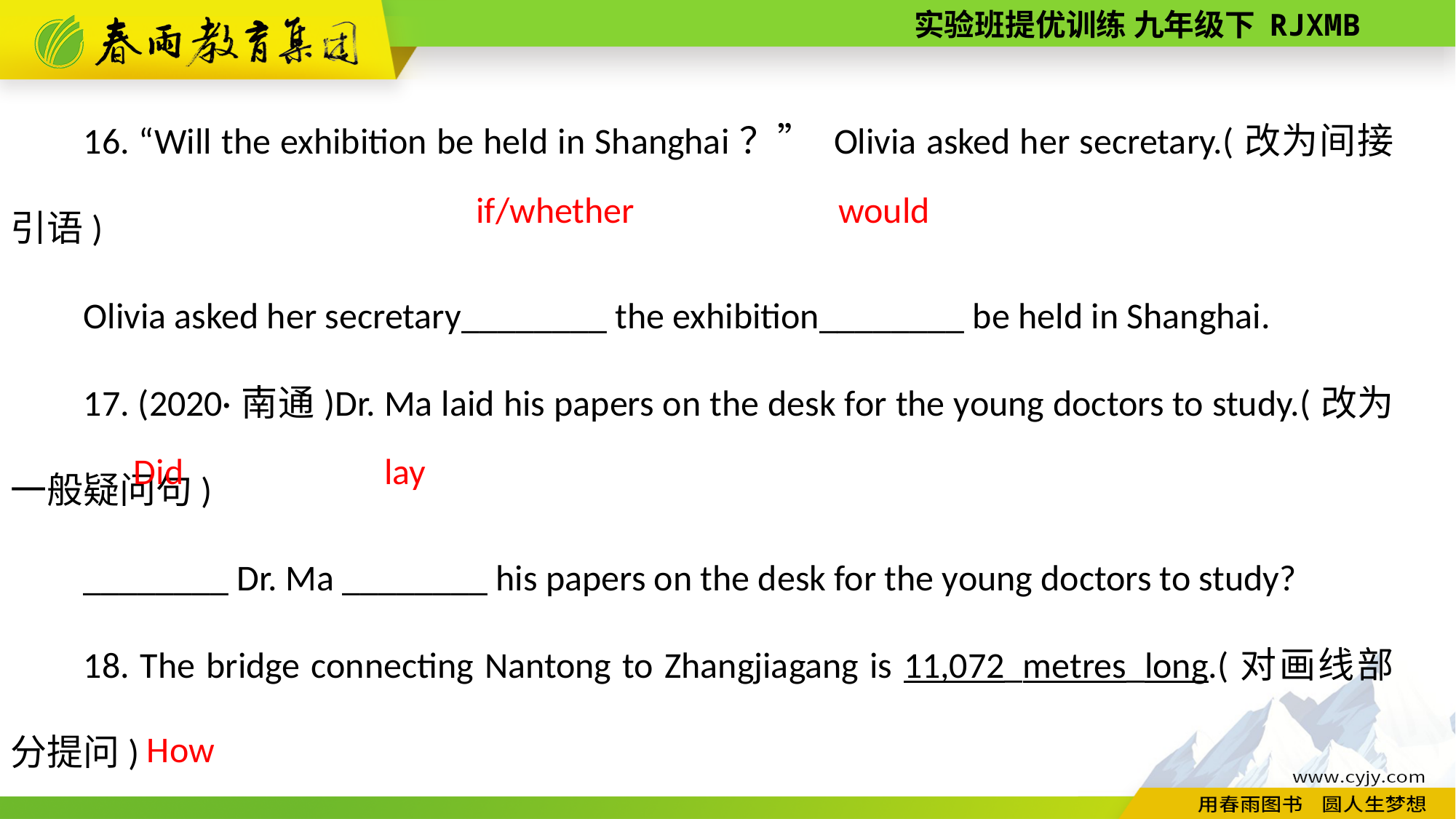

16. “Will the exhibition be held in Shanghai？” Olivia asked her secretary.(改为间接引语)
Olivia asked her secretary________ the exhibition________ be held in Shanghai.
17. (2020·南通)Dr. Ma laid his papers on the desk for the young doctors to study.(改为一般疑问句)
________ Dr. Ma ________ his papers on the desk for the young doctors to study?
18. The bridge connecting Nantong to Zhangjiagang is 11,072_metres_long.(对画线部分提问)
________ ________ is the bridge connecting Nantong to Zhangjiagang?
if/whether
would
lay
Did
How         long